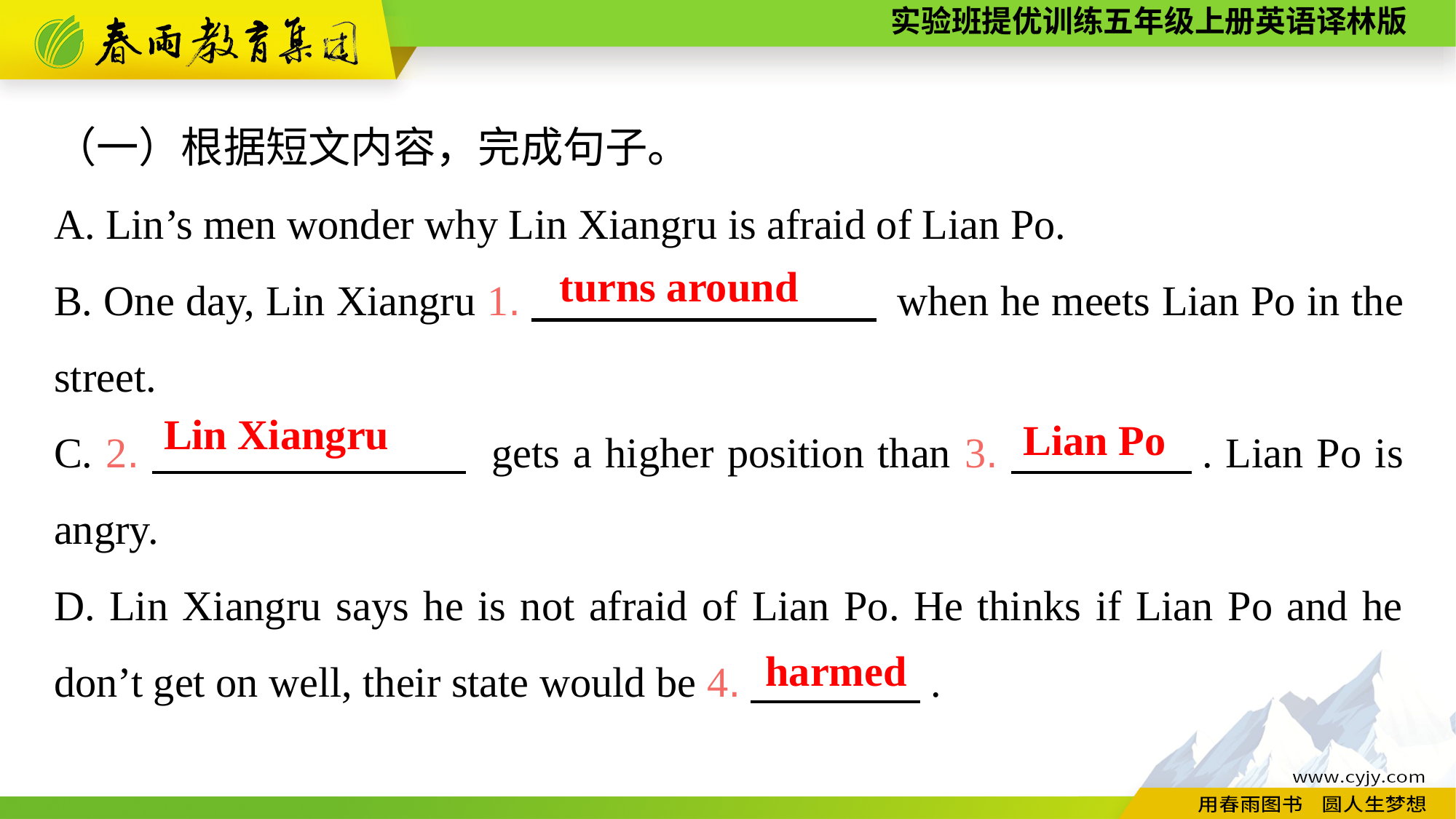

（一）根据短文内容，完成句子。
A. Lin’s men wonder why Lin Xiangru is afraid of Lian Po.
B. One day, Lin Xiangru 1.　　　　　　　　 when he meets Lian Po in the street.
C. 2.　　　　　　　 gets a higher position than 3.　　　　. Lian Po is angry.
D. Lin Xiangru says he is not afraid of Lian Po. He thinks if Lian Po and he don’t get on well, their state would be 4.　　　　.
turns around
Lin Xiangru
Lian Po
harmed